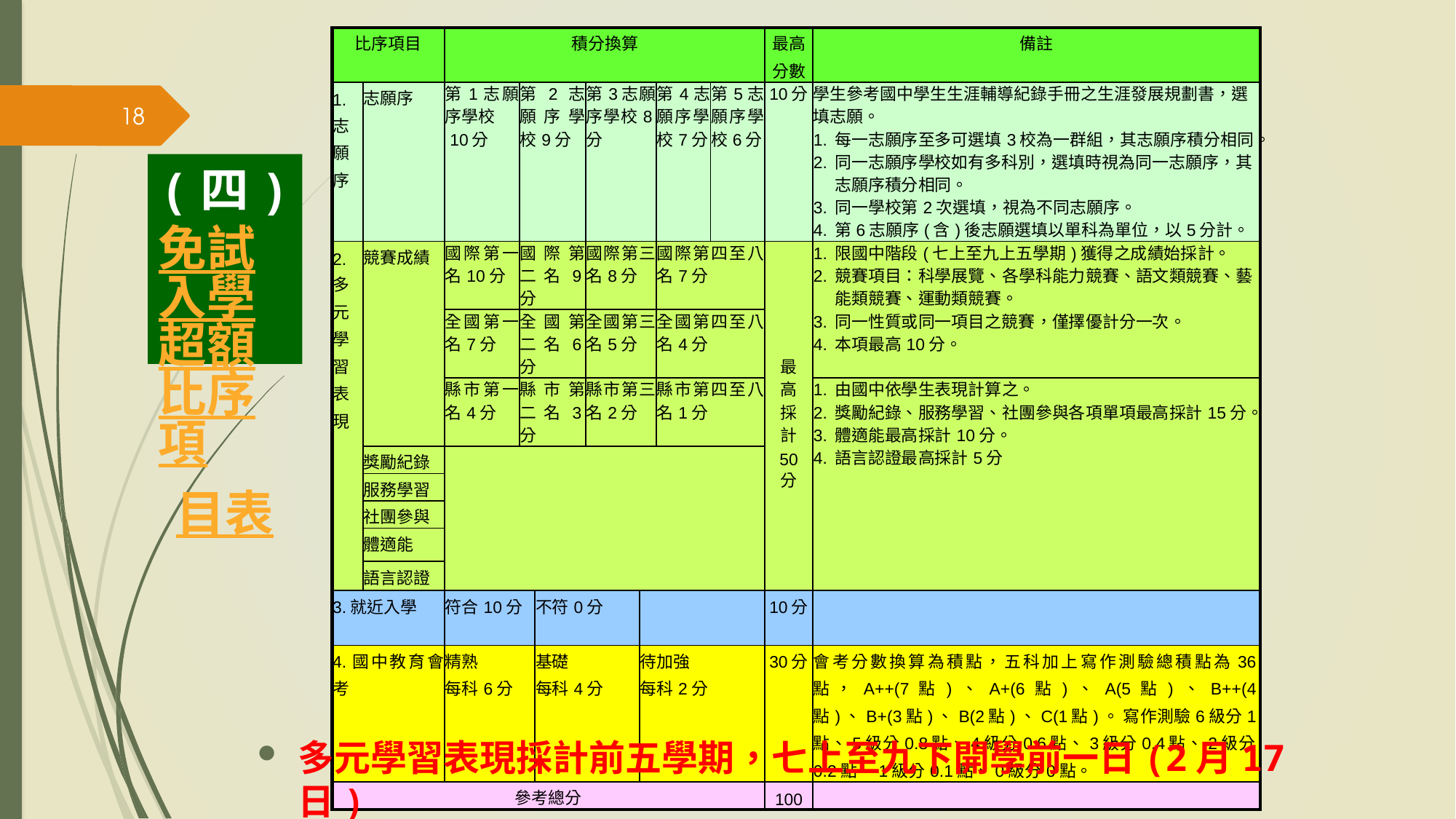

| 比序項目 |  | 積分換算 |  |  |  |  |  |  | 最高 分數 | 備註 |
| --- | --- | --- | --- | --- | --- | --- | --- | --- | --- | --- |
| 1.志願序 | 志願序 | 第1志願序學校  10分 | 第2志願序學校9分 |  | 第3志願序學校8分 |  | 第4志願序學校7分 | 第5志願序學校6分 | 10分 | 學生參考國中學生生涯輔導紀錄手冊之生涯發展規劃書，選填志願。 每一志願序至多可選填3校為一群組，其志願序積分相同。 同一志願序學校如有多科別，選填時視為同一志願序，其志願序積分相同。 同一學校第2次選填，視為不同志願序。 第6志願序(含)後志願選填以單科為單位，以5分計。 |
| 2.多 元 學 習 表 現 | 競賽成績 | 國際第一名10分 | 國際第二名9分 |  | 國際第三名8分 |  | 國際第四至八名7分 |  | 最 高 採 計 50 分 | 限國中階段(七上至九上五學期)獲得之成績始採計。 競賽項目：科學展覽、各學科能力競賽、語文類競賽、藝能類競賽、運動類競賽。 同一性質或同一項目之競賽，僅擇優計分一次。 本項最高10分。 |
|  |  | 全國第一名7分 | 全國第二名6分 |  | 全國第三名5分 |  | 全國第四至八名4分 |  |  |  |
|  |  | 縣市第一名4分 | 縣市第二名3分 |  | 縣市第三名2分 |  | 縣市第四至八名1分 |  |  | 由國中依學生表現計算之。 獎勵紀錄、服務學習、社團參與各項單項最高採計15分。 體適能最高採計10分。 語言認證最高採計5分 |
|  | 獎勵紀錄 |  |  |  |  |  |  |  |  |  |
|  | 服務學習 |  |  |  |  |  |  |  |  |  |
|  | 社團參與 |  |  |  |  |  |  |  |  |  |
|  | 體適能 |  |  |  |  |  |  |  |  |  |
|  | 語言認證 |  |  |  |  |  |  |  |  |  |
| 3.就近入學 |  | 符合10分 |  | 不符0分 |  |  |  |  | 10分 |  |
| 4.國中教育會考 |  | 精熟 每科6分 |  | 基礎 每科4分 |  | 待加強 每科2分 |  |  | 30分 | 會考分數換算為積點，五科加上寫作測驗總積點為36點，A++(7點)、A+(6點)、A(5點)、B++(4點)、B+(3點)、B(2點)、C(1點)。 寫作測驗6級分1點、5級分0.8點、4級分0.6點、3級分0.4點、2級分0.2點、1級分0.1點、0級分0點。 |
| 參考總分 |  |  |  |  |  |  |  |  | 100 |  |
18
(四)
免試入學超額比序項目表
多元學習表現採計前五學期，七上至九下開學前一日(2月17日)
| 比序項目 |  | 積分換算 |  |  |  |  |  |  | 最高 分數 | 備註 |
| --- | --- | --- | --- | --- | --- | --- | --- | --- | --- | --- |
| 1.志願序 | 志願序 | 第1志願序學校   10分 | 第2志願序學校   9分 | 第3志願序學校 8分 | 第4志願序學校 7分 |  | 第5志願序學校 6分 |  | 10分 | 學生參考國中學生生涯輔導紀錄手冊之生涯發展規劃書，選填志願。 每一志願序至多可選填3校為一群組，其志願序積分相同。 同一志願序學校如有多科別，選填時視為同一志願序，其志願序積分相同。 同一學校第2次選填，視為不同志願序。 第6志願序(含)後志願選填以單科為單位，以5分計。 |
| 2.多 元 學 習 表 現 | 競賽成績 | 國際第一名10分 | 國際第二名9分 | 國際第三名8分 | 國際第四至八名 7分 |  |  |  | 最 高 採 計 50 分 | 1.限國中階段(七上至九上五學期)獲得之成績始採計。 2.競賽項目：科學展覽、各學科能 力競賽、語文類競賽、藝能類競 賽、運動類競賽。 3.同一性質或同一項目之競賽，僅 擇優計分一次。 4.本項最高10分。 |
|  |  | 全國第一名7分 | 全國第二名6分 | 全國第三名5分 | 全國第四至八名 4分 |  |  |  |  |  |
|  |  | 縣市第一名4分 | 縣市第二名3分 | 縣市第三名2分 | 縣市第四至八名 1分 |  |  |  |  |  |
|  | 獎勵紀錄 |  |  |  |  |  |  |  |  | 1.由國中依學生表現計算之。 2.獎勵紀錄至體適能等四項均以 原始分數計分，獎勵紀錄、服務學 習各單項最高採計15分。 (嘉獎/警告每支0.5分；小功/小過每支1.5 分；大功/大過每支4.5分；服務學習每小 時0.3分) 3.社團參與、體適能各單項最高採計 10分。 |
|  | 服務學習 |  |  |  |  |  |  |  |  |  |
|  | 社團參與 |  |  |  |  |  |  |  |  |  |
|  | 體適能 |  |  |  |  |  |  |  |  |  |
| 3.就近入學 |  | 符合10分 |  |  | 不符0分 |  |  |  | 10分 |  |
| 4.國中教育會考 |  | 精熟 每科6分 |  |  | 基礎 每科4分 | 待加強 每科2分 |  |  | 30分 |  |
| 參考總分 |  |  |  |  |  |  |  |  | 100分 |  |